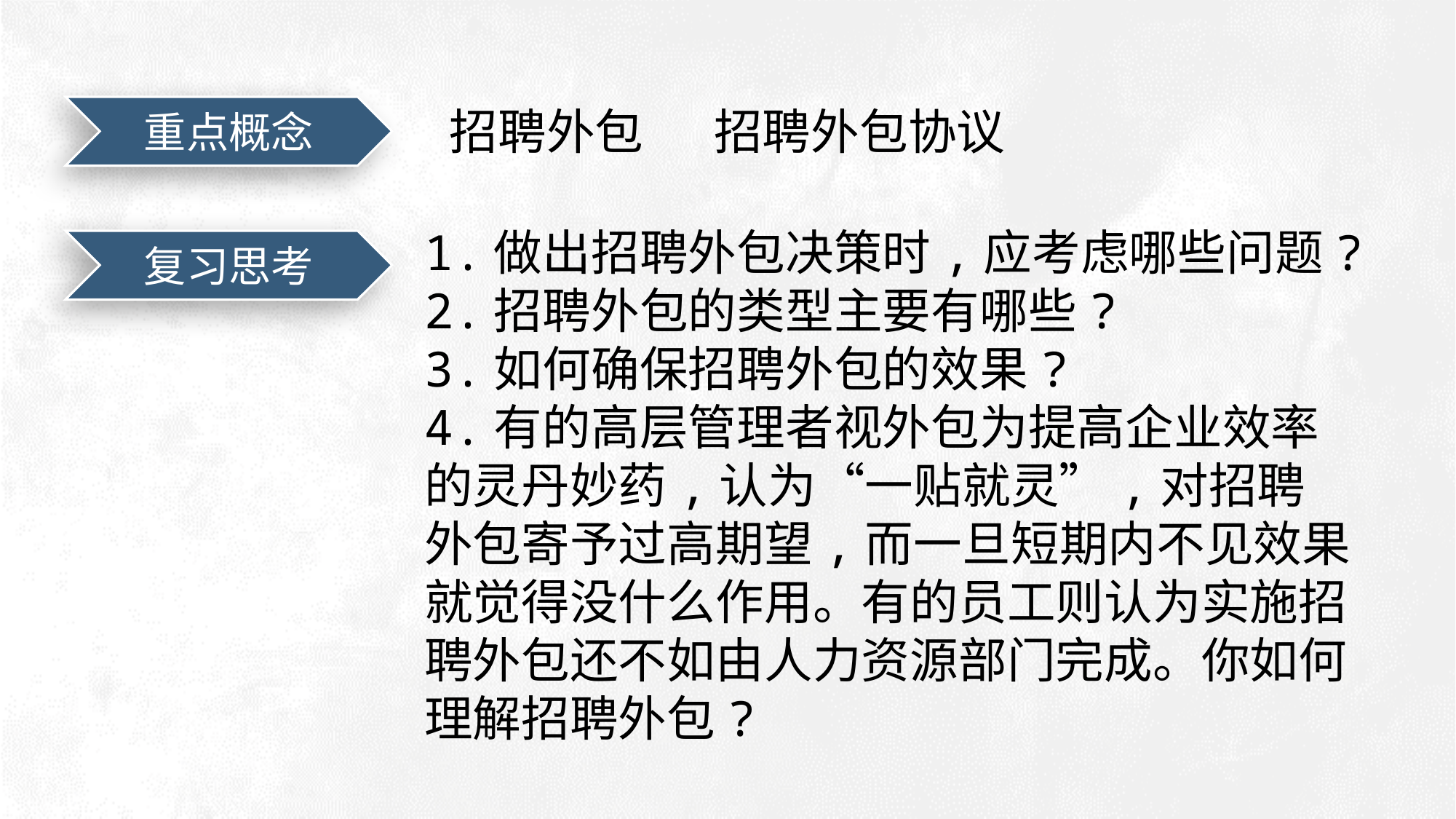

招聘外包  　招聘外包协议
重点概念
e7d195523061f1c0deeec63e560781cfd59afb0ea006f2a87ABB68BF51EA6619813959095094C18C62A12F549504892A4AAA8C1554C6663626E05CA27F281A14E6983772AFC3FB97135759321DEA3D70CCCB10945EC5A0322096E752803368C2184698845E3CCD6DB7F651295A8E4F3FDC19EA64A2B4A4AC1434B55AAE41CF0BF61B375C23F3039959E085EE760725AA
1.做出招聘外包决策时,应考虑哪些问题?
2.招聘外包的类型主要有哪些?
3.如何确保招聘外包的效果?
4.有的高层管理者视外包为提高企业效率的灵丹妙药,认为“一贴就灵”,对招聘外包寄予过高期望,而一旦短期内不见效果就觉得没什么作用。有的员工则认为实施招聘外包还不如由人力资源部门完成。你如何理解招聘外包?
复习思考